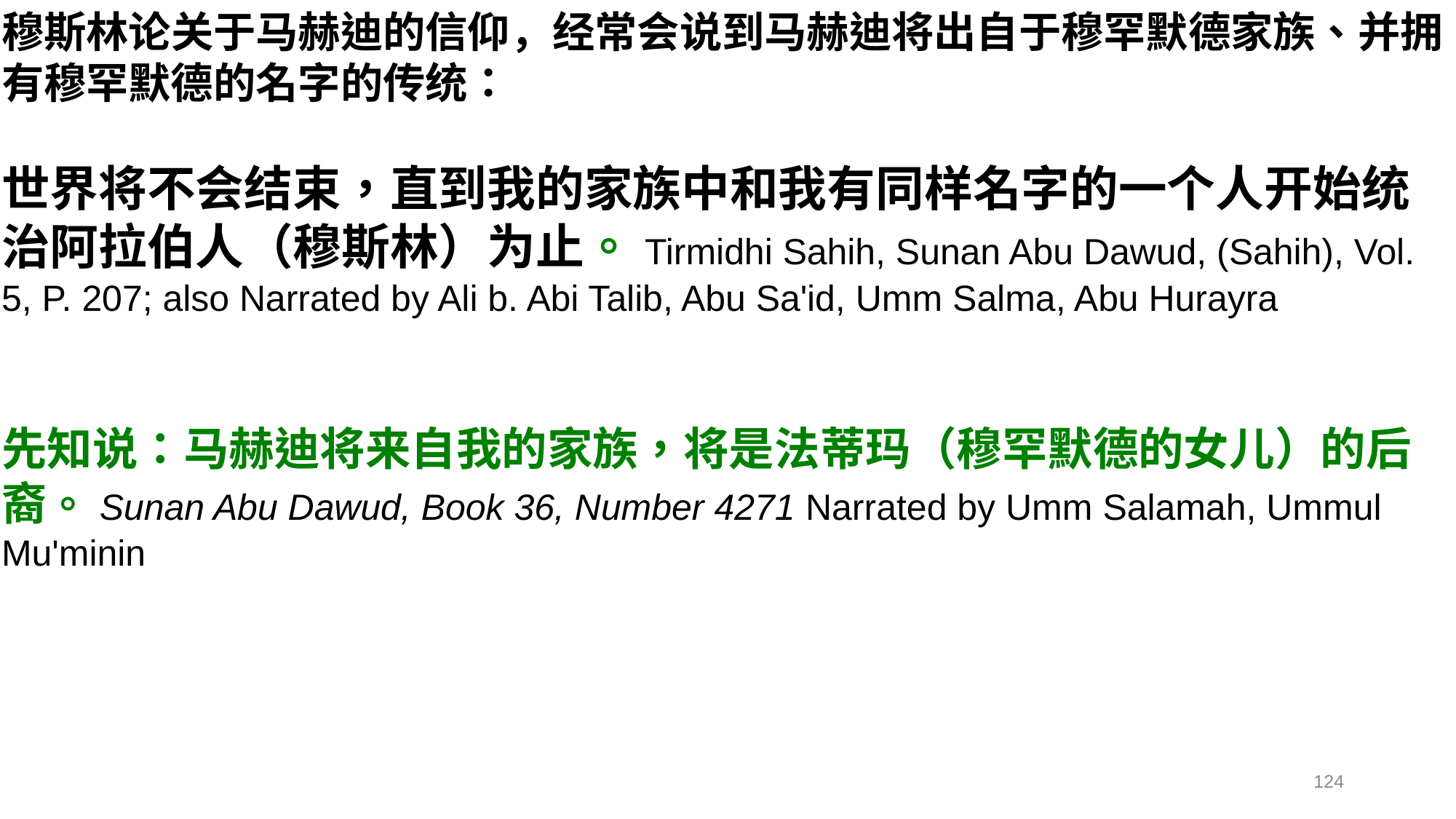

穆斯林论关于马赫迪的信仰，经常会说到马赫迪将出自于穆罕默德家族、并拥有穆罕默德的名字的传统：

世界将不会结束，直到我的家族中和我有同样名字的一个人开始统治阿拉伯人（穆斯林）为止。Tirmidhi Sahih, Sunan Abu Dawud, (Sahih), Vol. 5, P. 207; also Narrated by Ali b. Abi Talib, Abu Sa'id, Umm Salma, Abu Hurayra

先知说：马赫迪将来自我的家族，将是法蒂玛（穆罕默德的女儿）的后裔。Sunan Abu Dawud, Book 36, Number 4271 Narrated by Umm Salamah, Ummul Mu'minin

124